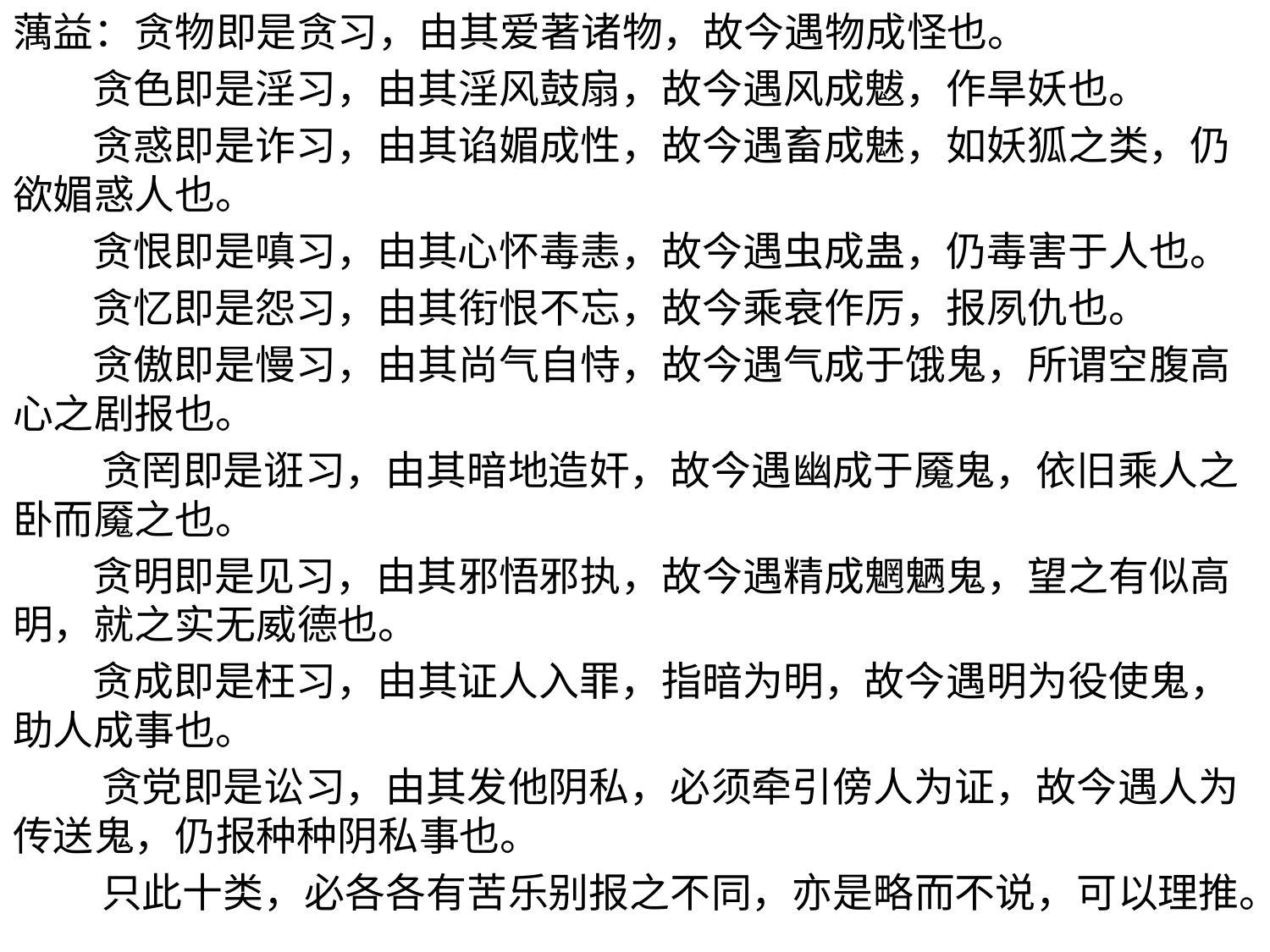

蕅益：贪物即是贪习，由其爱著诸物，故今遇物成怪也。
        贪色即是淫习，由其淫风鼓扇，故今遇风成魃，作旱妖也。
        贪惑即是诈习，由其谄媚成性，故今遇畜成魅，如妖狐之类，仍欲媚惑人也。
        贪恨即是嗔习，由其心怀毒恚，故今遇虫成蛊，仍毒害于人也。
        贪忆即是怨习，由其衔恨不忘，故今乘衰作厉，报夙仇也。
        贪傲即是慢习，由其尚气自恃，故今遇气成于饿鬼，所谓空腹高心之剧报也。
         贪罔即是诳习，由其暗地造奸，故今遇幽成于魇鬼，依旧乘人之卧而魇之也。
        贪明即是见习，由其邪悟邪执，故今遇精成魍魉鬼，望之有似高明，就之实无威德也。
        贪成即是枉习，由其证人入罪，指暗为明，故今遇明为役使鬼，助人成事也。
         贪党即是讼习，由其发他阴私，必须牵引傍人为证，故今遇人为传送鬼，仍报种种阴私事也。
         只此十类，必各各有苦乐别报之不同，亦是略而不说，可以理推。